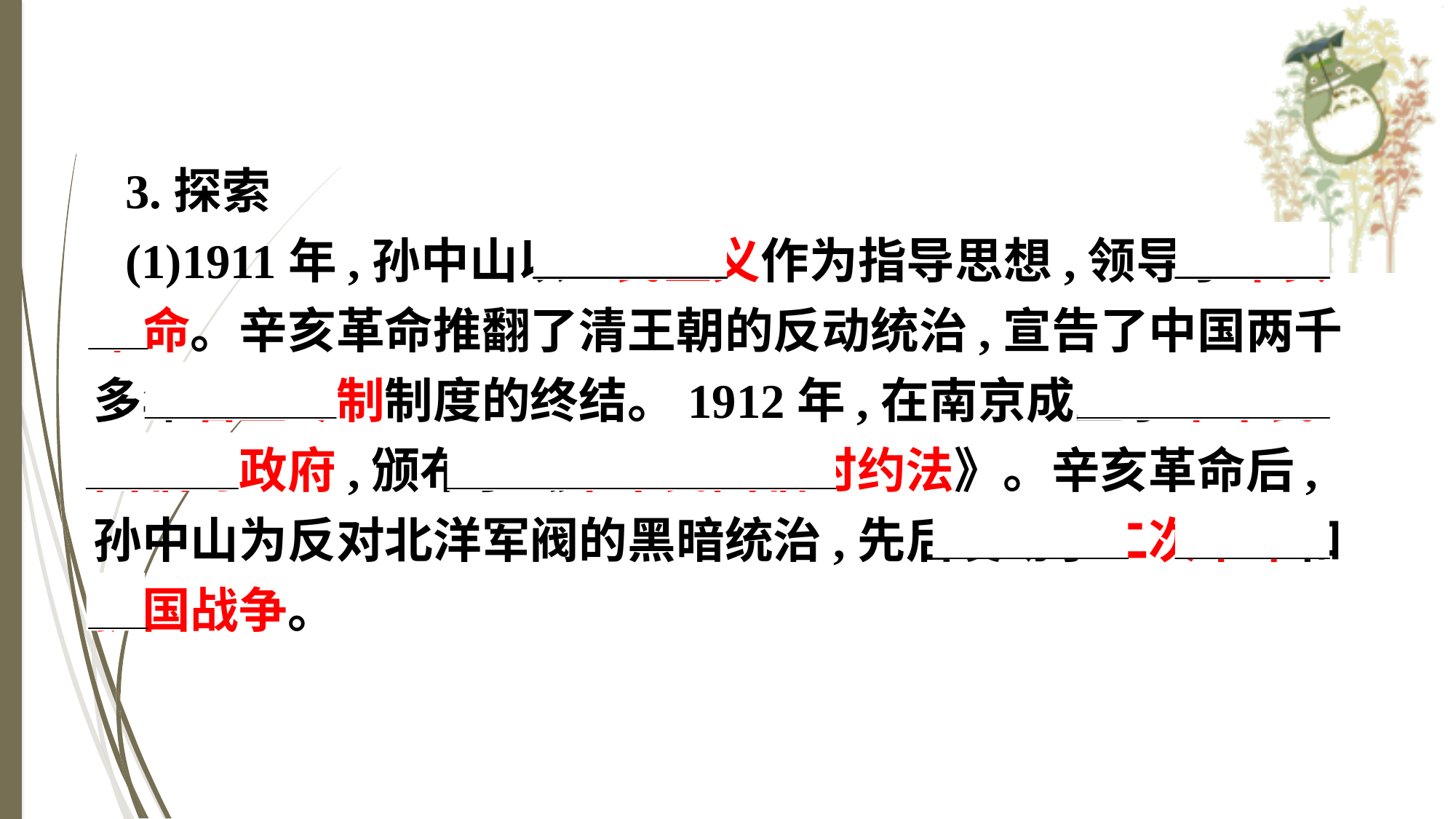

3.探索
(1)1911年,孙中山以三民主义作为指导思想,领导了辛亥革命。辛亥革命推翻了清王朝的反动统治,宣告了中国两千多年君主专制制度的终结。1912年,在南京成立了中华民国临时政府,颁布了《中华民国临时约法》。辛亥革命后,孙中山为反对北洋军阀的黑暗统治,先后发动了二次革命和护国战争。